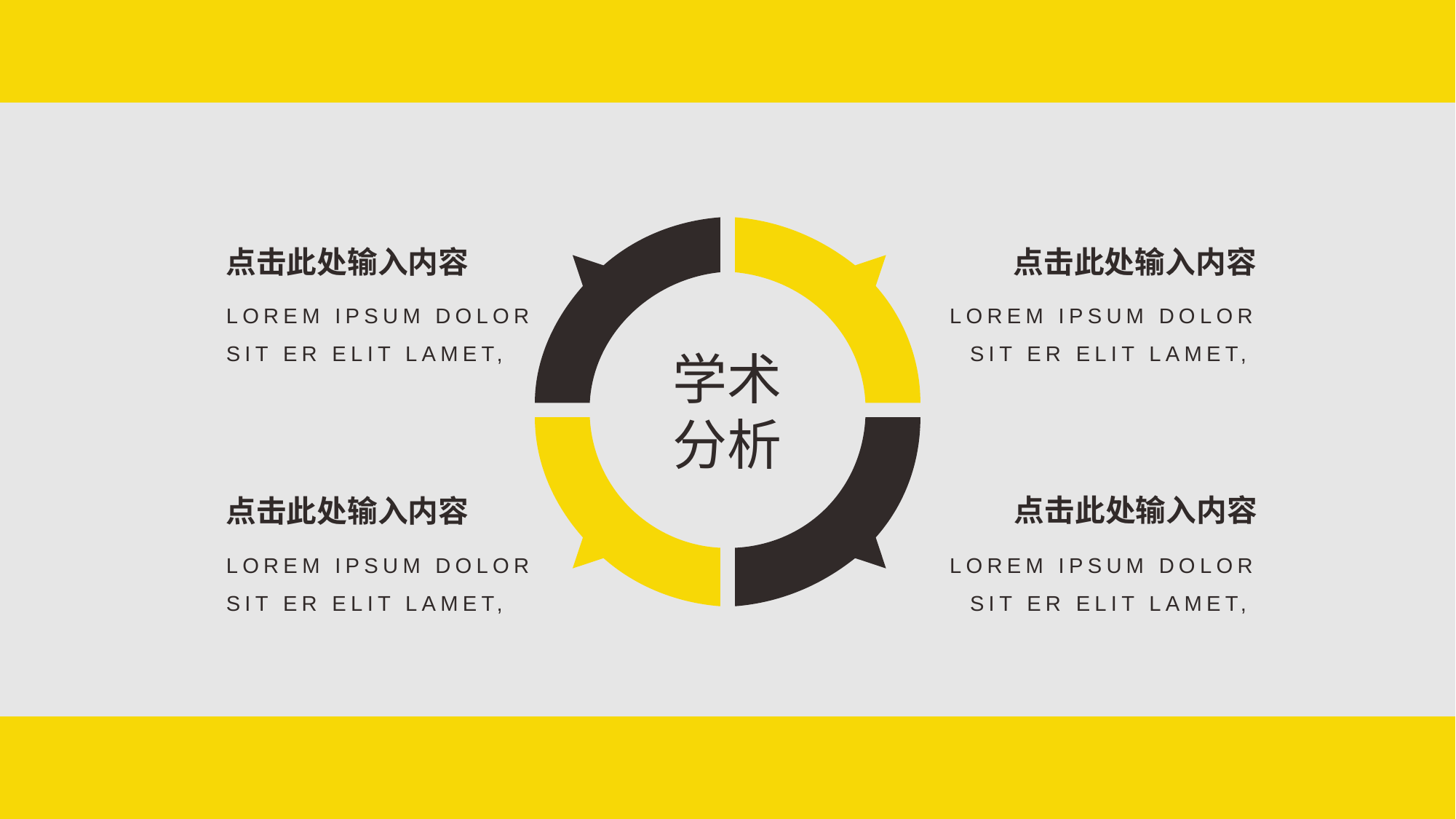

点击此处输入内容
LOREM IPSUM DOLOR SIT ER ELIT LAMET,
点击此处输入内容
LOREM IPSUM DOLOR SIT ER ELIT LAMET,
学术
分析
点击此处输入内容
LOREM IPSUM DOLOR SIT ER ELIT LAMET,
点击此处输入内容
LOREM IPSUM DOLOR SIT ER ELIT LAMET,